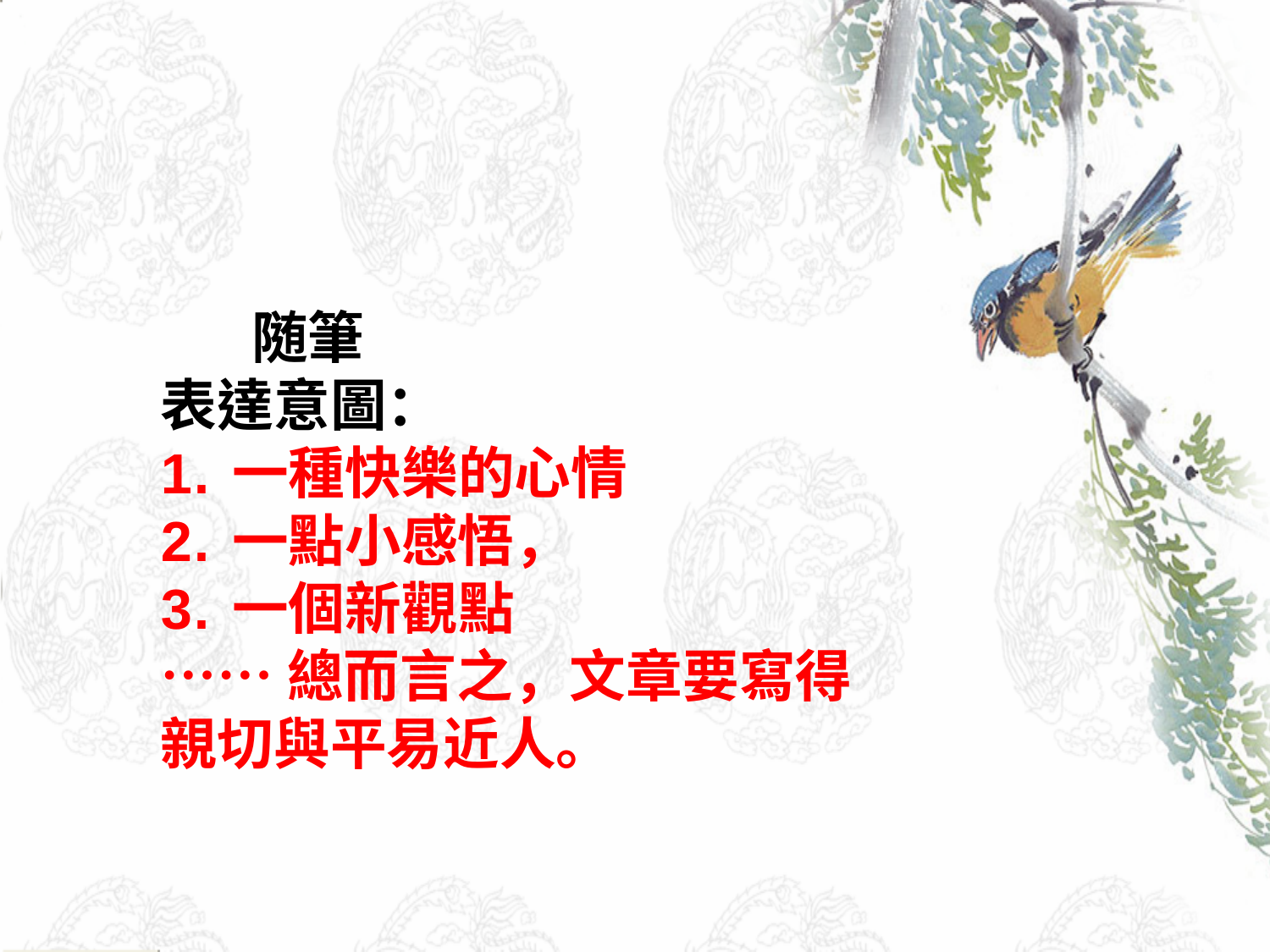

随筆
表達意圖：
一種快樂的心情
一點小感悟，
一個新觀點
……總而言之，文章要寫得親切與平易近人。